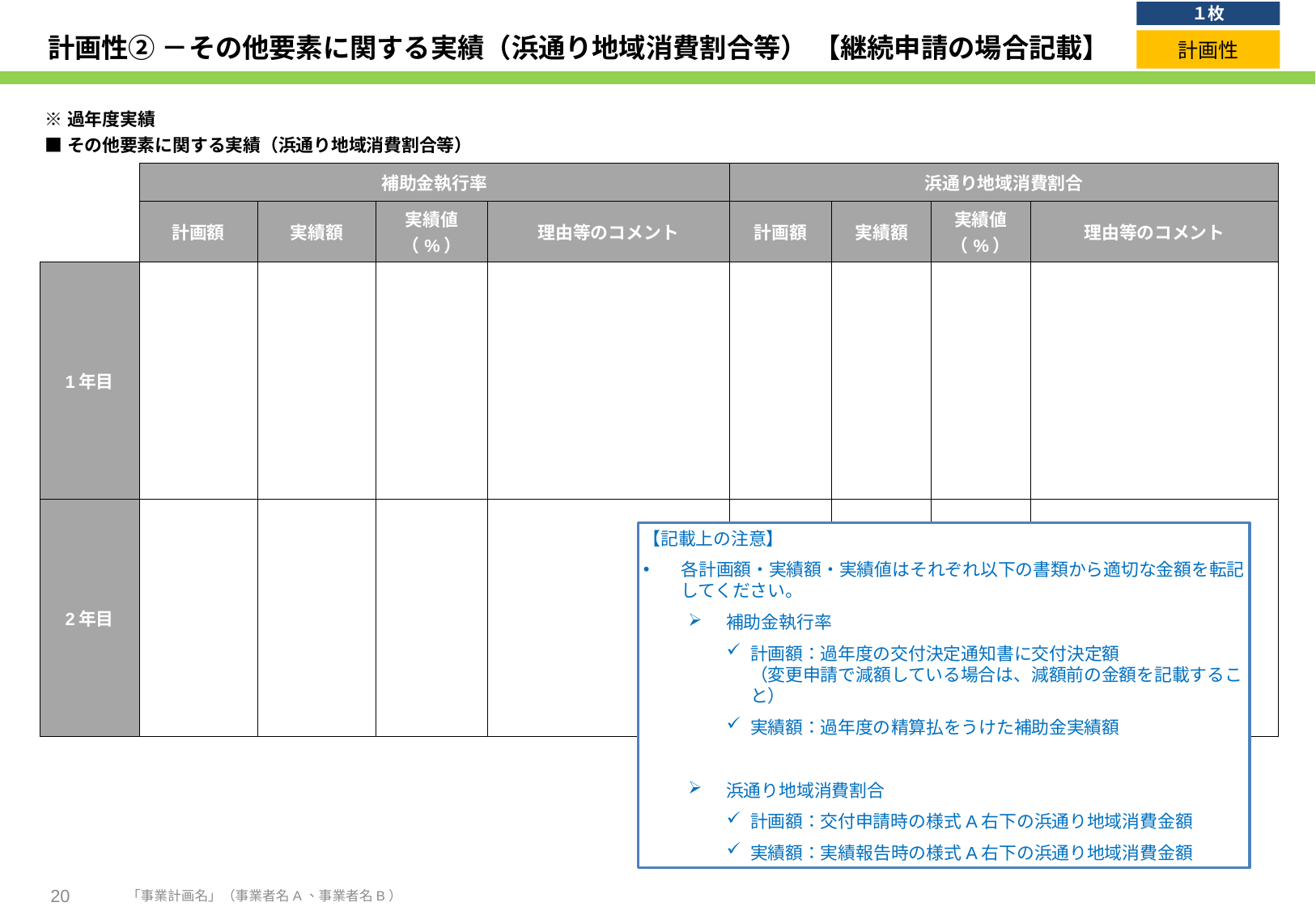

１枚
# 計画性② －その他要素に関する実績（浜通り地域消費割合等） 【継続申請の場合記載】
計画性
| ※過年度実績 ■その他要素に関する実績（浜通り地域消費割合等） |  |  |  |  |  |  |  |  |
| --- | --- | --- | --- | --- | --- | --- | --- | --- |
|  | 補助金執行率 |  |  |  | 浜通り地域消費割合 |  |  |  |
|  | 計画額 | 実績額 | 実績値（%） | 理由等のコメント | 計画額 | 実績額 | 実績値 （%） | 理由等のコメント |
| 1年目 |  |  |  |  |  |  |  |  |
| 2年目 |  |  |  |  |  |  |  |  |
【記載上の注意】
各計画額・実績額・実績値はそれぞれ以下の書類から適切な金額を転記してください。
補助金執行率
計画額：過年度の交付決定通知書に交付決定額
（変更申請で減額している場合は、減額前の金額を記載すること）
実績額：過年度の精算払をうけた補助金実績額

浜通り地域消費割合
計画額：交付申請時の様式A右下の浜通り地域消費金額
実績額：実績報告時の様式A右下の浜通り地域消費金額
20
「事業計画名」（事業者名A、事業者名B）